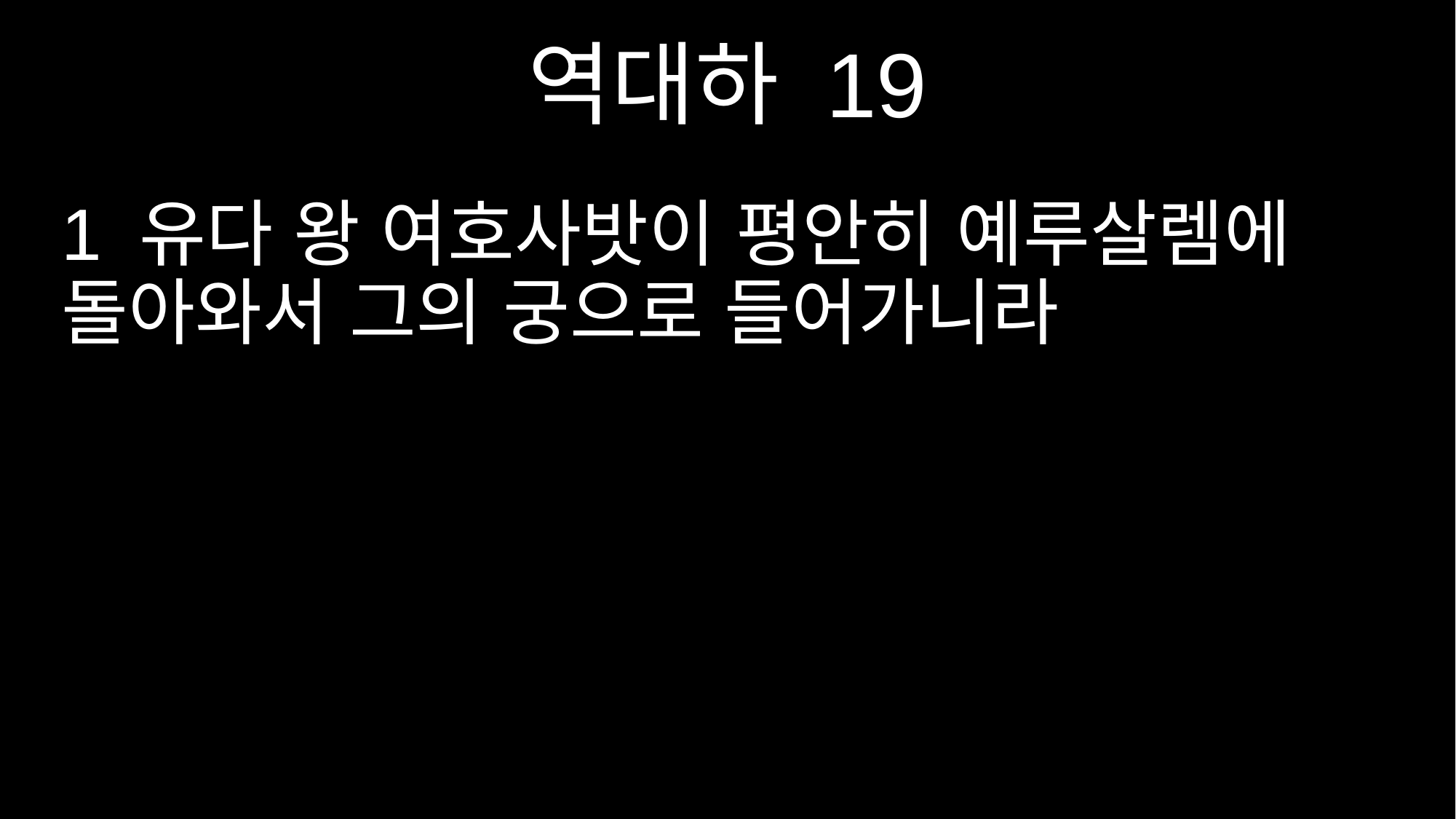

역대하 19
1 유다 왕 여호사밧이 평안히 예루살렘에 돌아와서 그의 궁으로 들어가니라